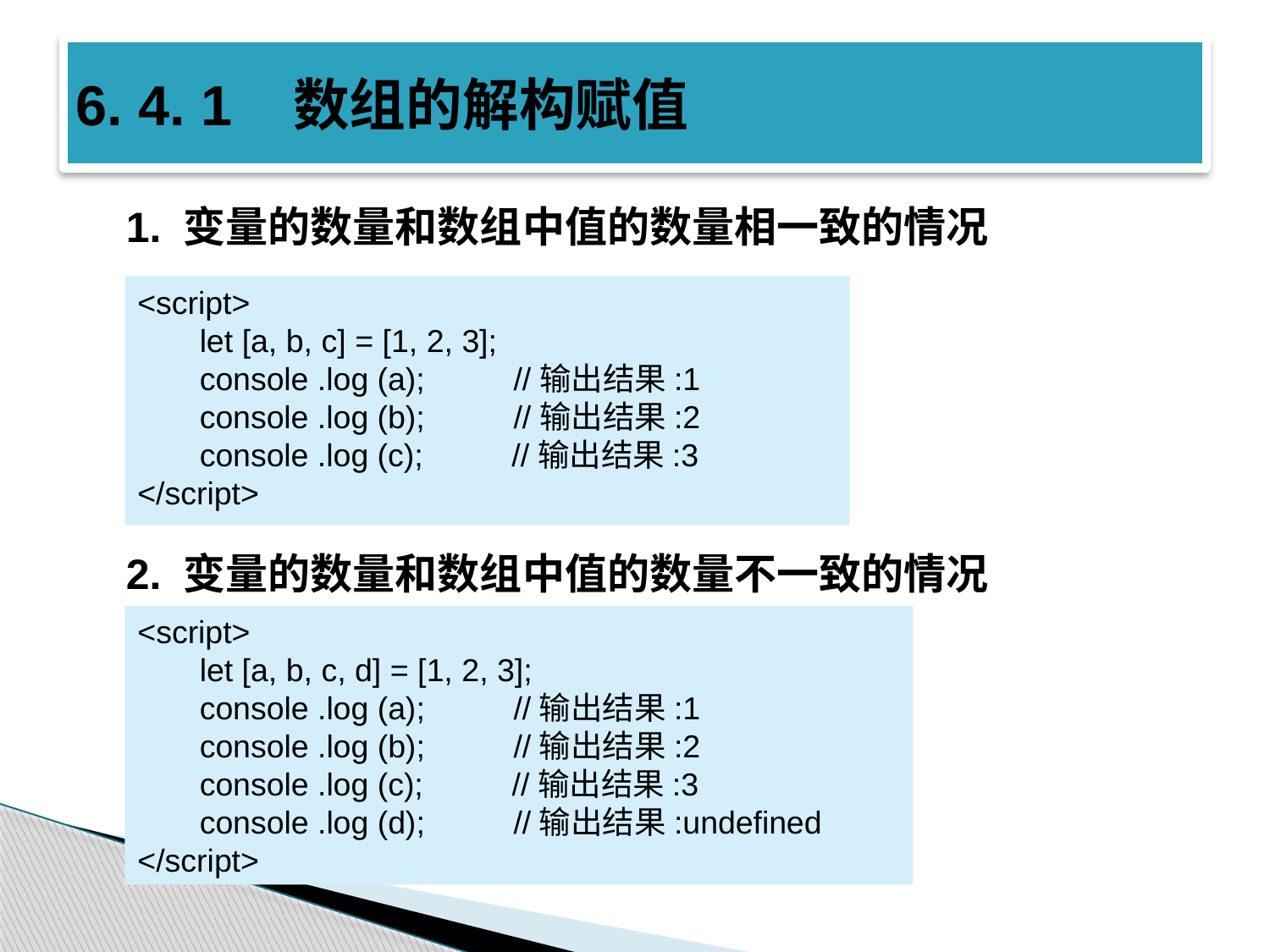

# 6. 4. 1   数组的解构赋值
1. 变量的数量和数组中值的数量相一致的情况

2. 变量的数量和数组中值的数量不一致的情况
<script>
       let [a, b, c] = [1, 2, 3];
       console .log (a);          //输出结果:1
       console .log (b);          //输出结果:2
       console .log (c);          //输出结果:3
</script>
<script>
       let [a, b, c, d] = [1, 2, 3];
       console .log (a);          //输出结果:1
       console .log (b);          //输出结果:2
       console .log (c);          //输出结果:3
       console .log (d);          //输出结果:undefined
</script>